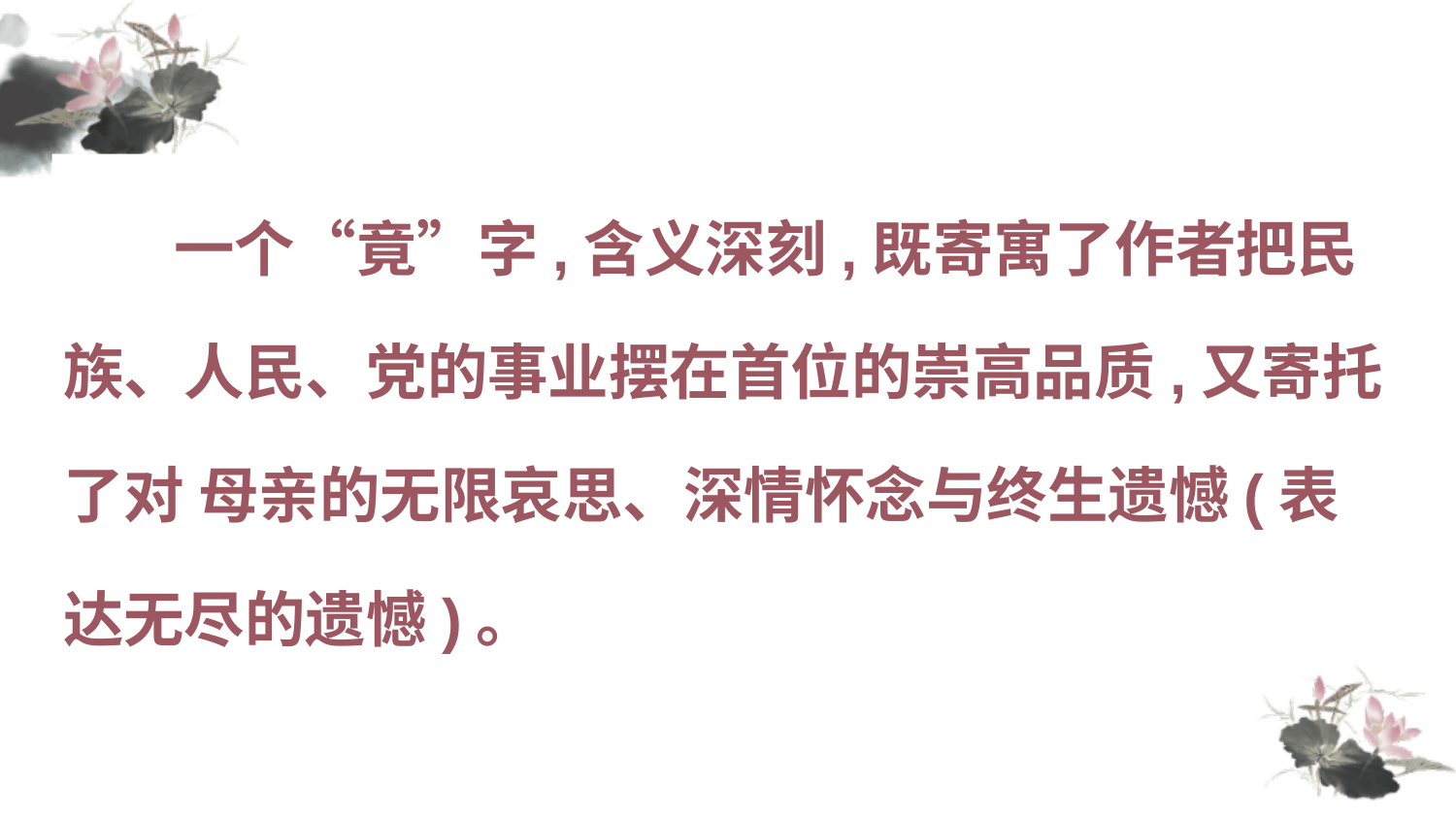

一个“竟”字,含义深刻,既寄寓了作者把民族、人民、党的事业摆在首位的崇高品质,又寄托了对 母亲的无限哀思、深情怀念与终生遗憾(表达无尽的遗憾)。
③但我献身于民族抗战事业，竟未能报答母亲的希望。